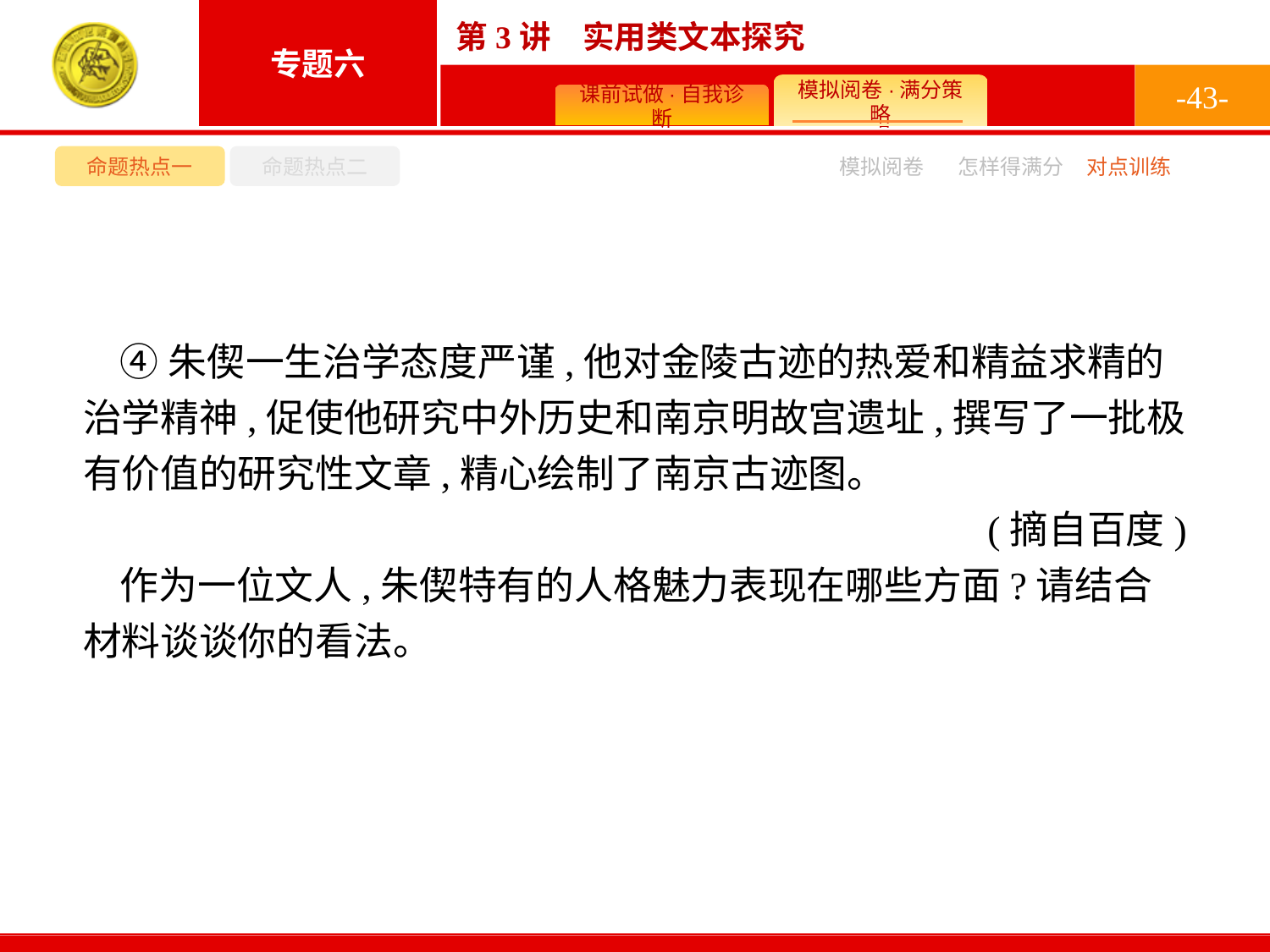

-43-
命题热点一
命题热点二
模拟阅卷
怎样得满分
对点训练
④朱偰一生治学态度严谨,他对金陵古迹的热爱和精益求精的治学精神,促使他研究中外历史和南京明故宫遗址,撰写了一批极有价值的研究性文章,精心绘制了南京古迹图。
(摘自百度)
作为一位文人,朱偰特有的人格魅力表现在哪些方面?请结合材料谈谈你的看法。